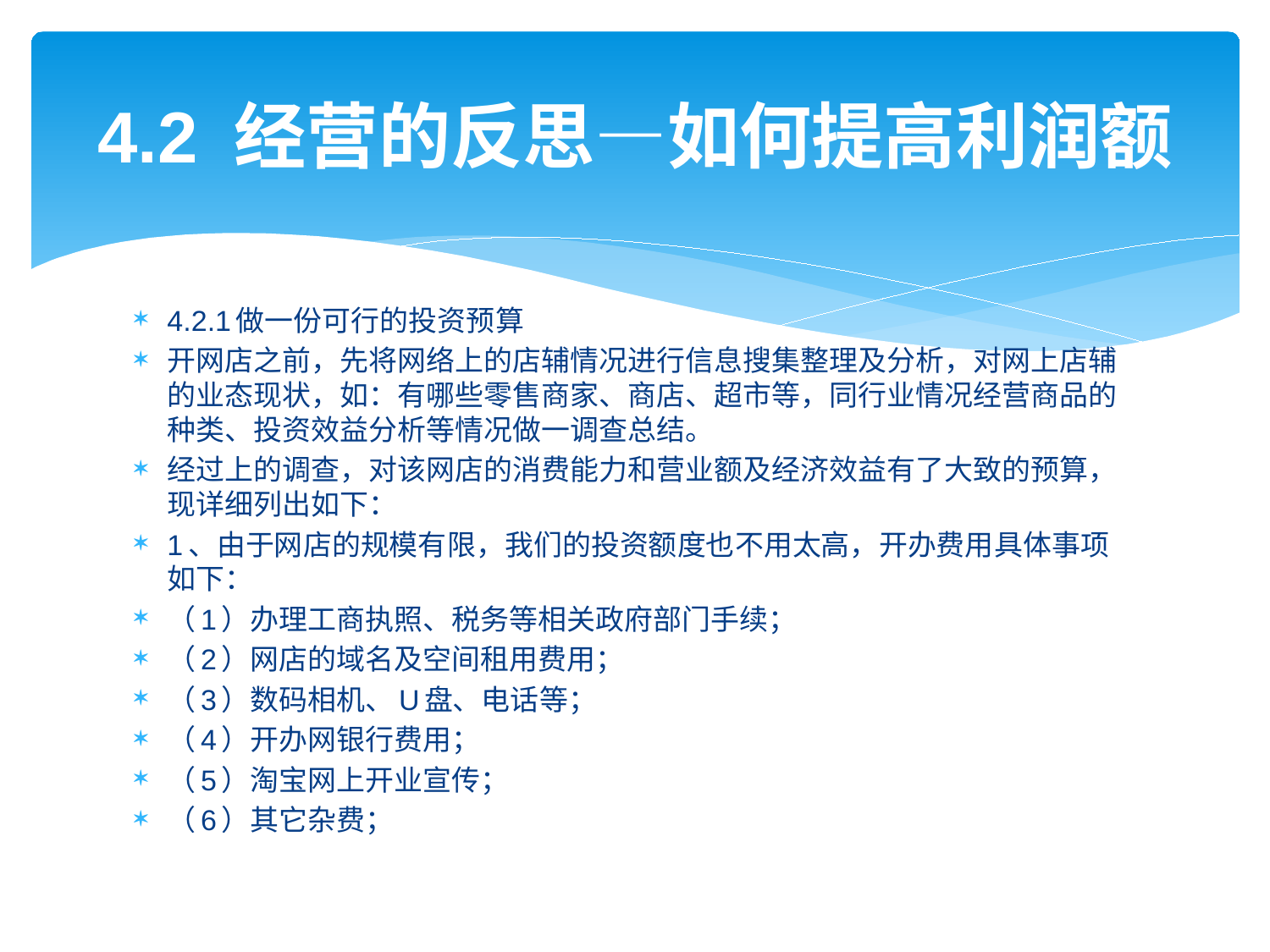

# 4.2 经营的反思—如何提高利润额
4.2.1做一份可行的投资预算
开网店之前，先将网络上的店辅情况进行信息搜集整理及分析，对网上店辅的业态现状，如：有哪些零售商家、商店、超市等，同行业情况经营商品的种类、投资效益分析等情况做一调查总结。
经过上的调查，对该网店的消费能力和营业额及经济效益有了大致的预算，现详细列出如下：
1、由于网店的规模有限，我们的投资额度也不用太高，开办费用具体事项如下：
（1）办理工商执照、税务等相关政府部门手续；
（2）网店的域名及空间租用费用；
（3）数码相机、U盘、电话等；
（4）开办网银行费用；
（5）淘宝网上开业宣传；
（6）其它杂费；